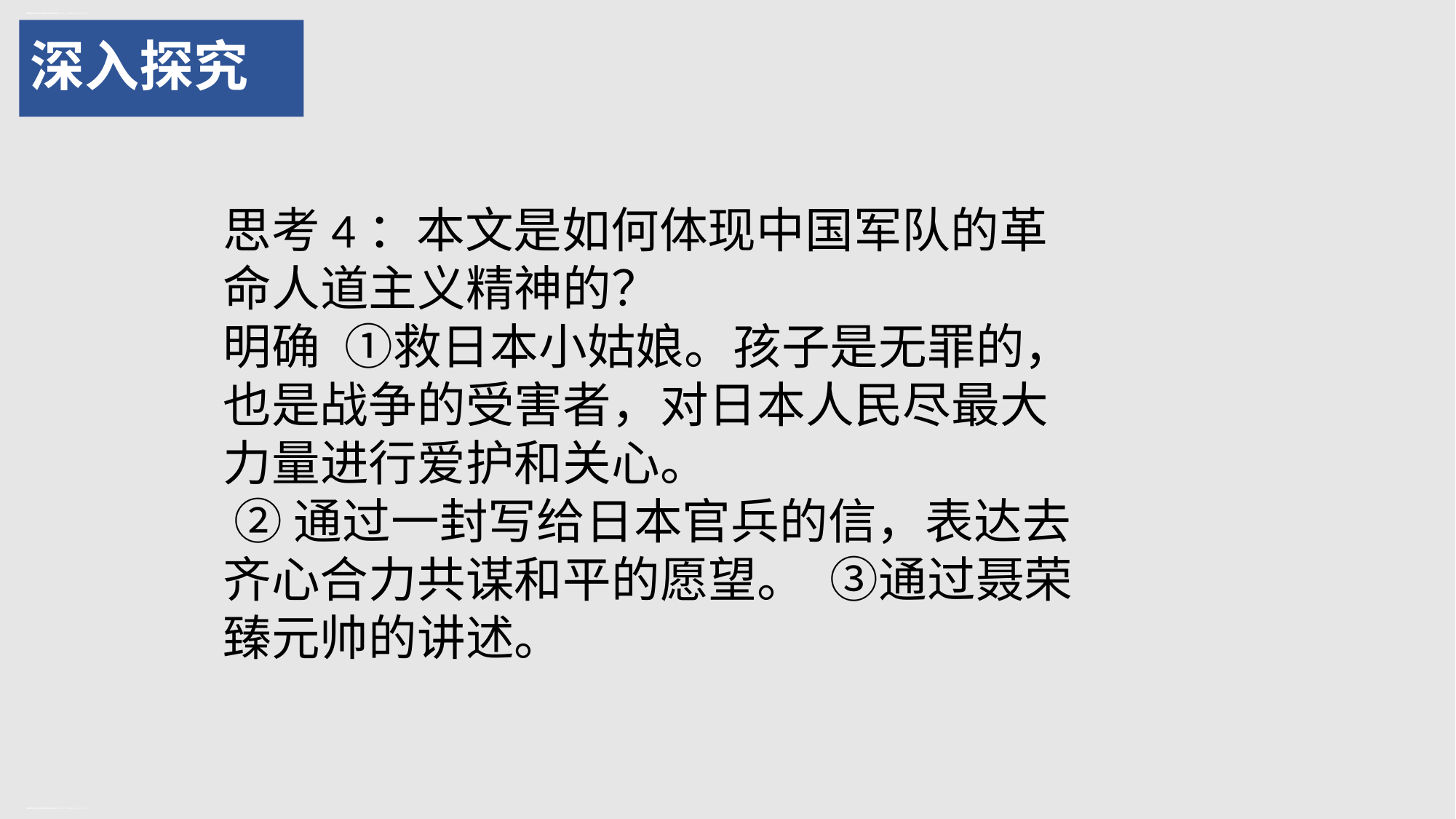

【新教材】2.2《大战中的插曲》课件—高中统编版（2019）选择性必修上册 (共20张PPT)
【高中语文统编版】大战中的插曲PPT课件1
# 深入探究
思考4：本文是如何体现中国军队的革命人道主义精神的？
明确 ①救日本小姑娘。孩子是无罪的，也是战争的受害者，对日本人民尽最大力量进行爱护和关心。
 ②通过一封写给日本官兵的信，表达去齐心合力共谋和平的愿望。 ③通过聂荣臻元帅的讲述。
【新教材】2.2《大战中的插曲》课件—高中统编版（2019）选择性必修上册 (共20张PPT)
【高中语文统编版】大战中的插曲PPT课件1